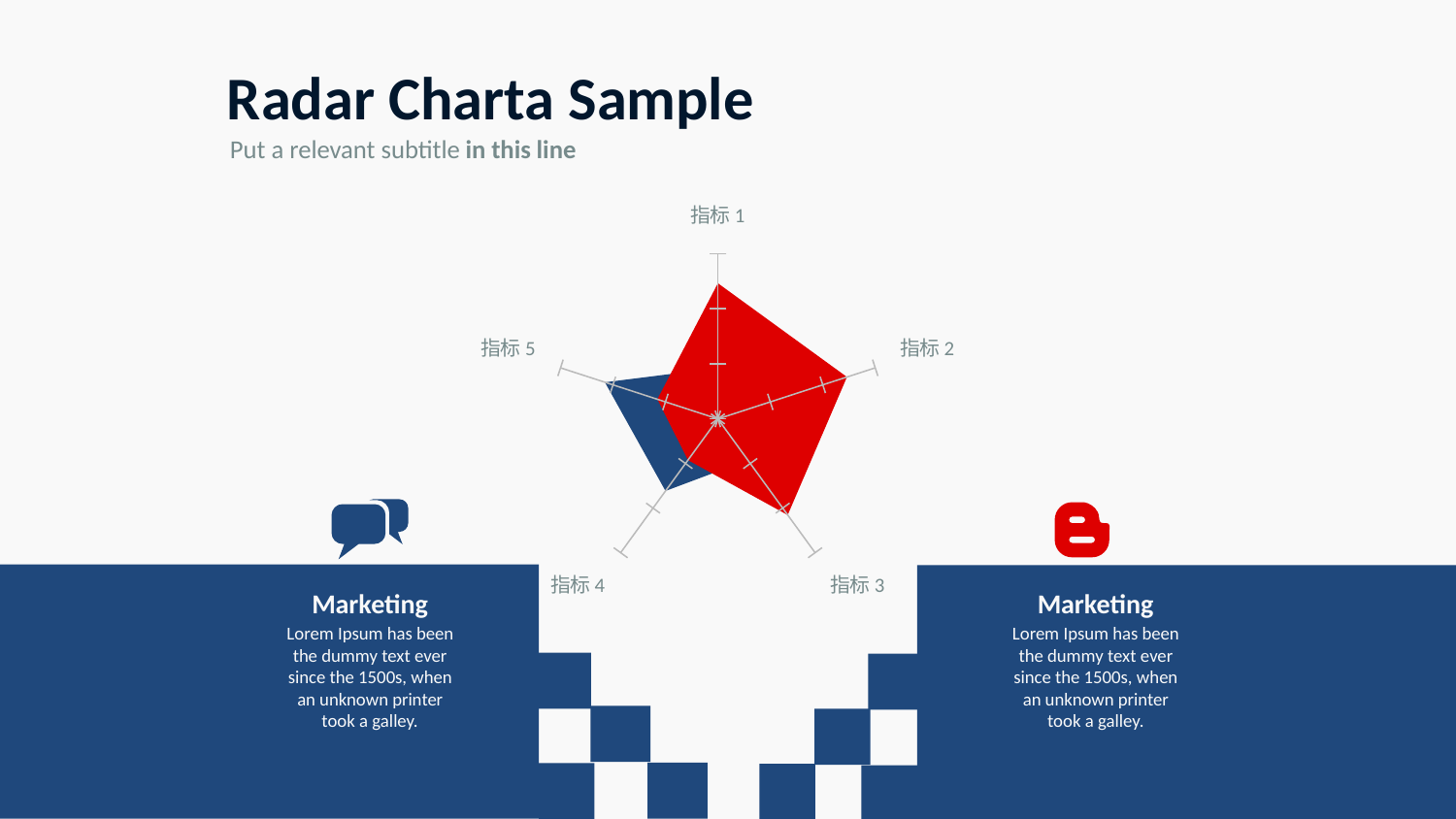

Radar Charta Sample
Put a relevant subtitle in this line

### Chart

| Category | 系列 1 | 系列 2 |
|---|---|---|
| 指标1 | 32.0 | 12.0 |
| 指标2 | 32.0 | 12.0 |
| 指标3 | 28.0 | 12.0 |
| 指标4 | 12.0 | 21.0 |
| 指标5 | 15.0 | 28.0 |

Marketing
Marketing
Lorem Ipsum has been the dummy text ever since the 1500s, when an unknown printer took a galley.
Lorem Ipsum has been the dummy text ever since the 1500s, when an unknown printer took a galley.